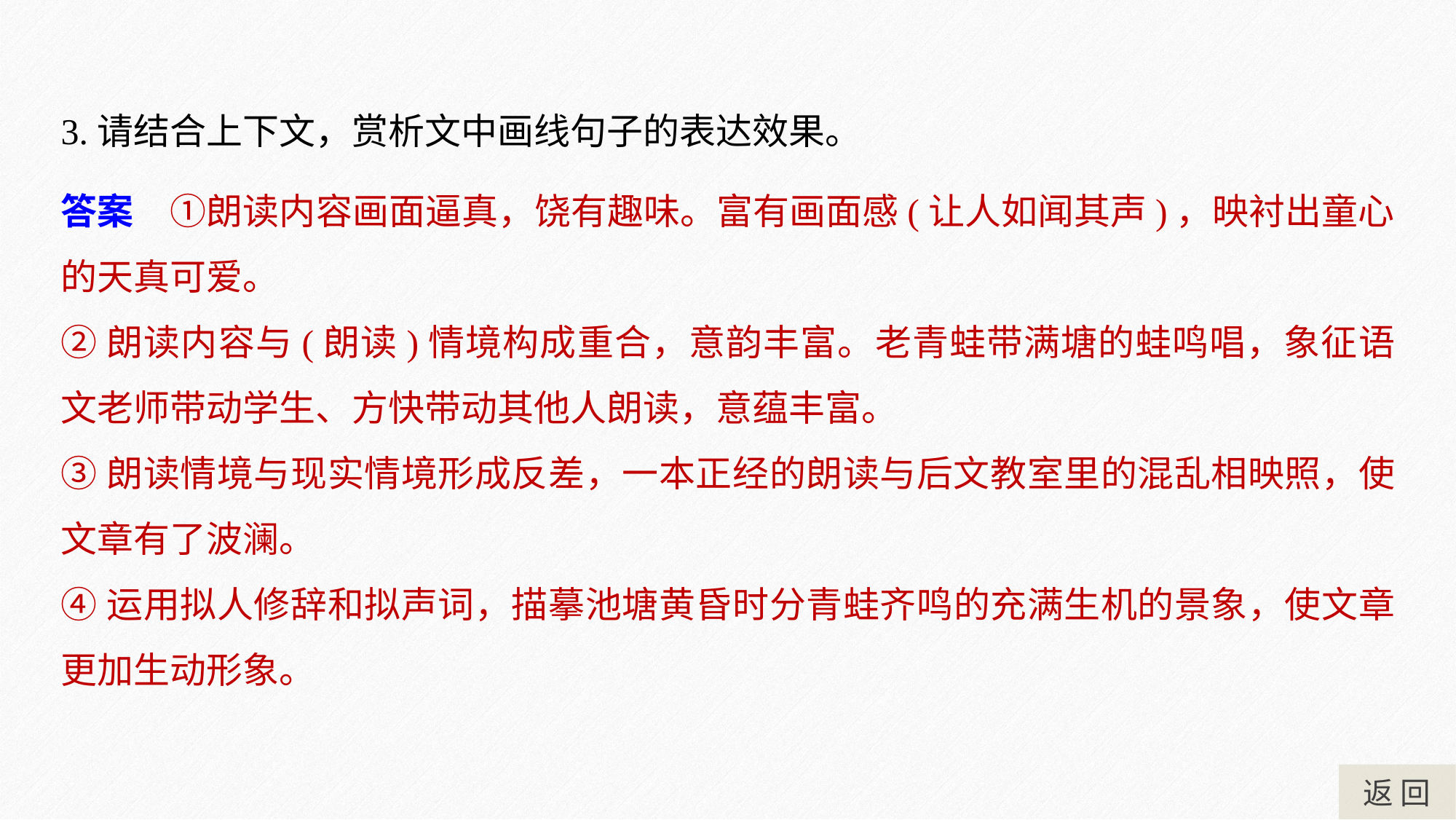

3.请结合上下文，赏析文中画线句子的表达效果。
答案　①朗读内容画面逼真，饶有趣味。富有画面感(让人如闻其声)，映衬出童心的天真可爱。
②朗读内容与(朗读)情境构成重合，意韵丰富。老青蛙带满塘的蛙鸣唱，象征语文老师带动学生、方快带动其他人朗读，意蕴丰富。
③朗读情境与现实情境形成反差，一本正经的朗读与后文教室里的混乱相映照，使文章有了波澜。
④运用拟人修辞和拟声词，描摹池塘黄昏时分青蛙齐鸣的充满生机的景象，使文章更加生动形象。
返 回